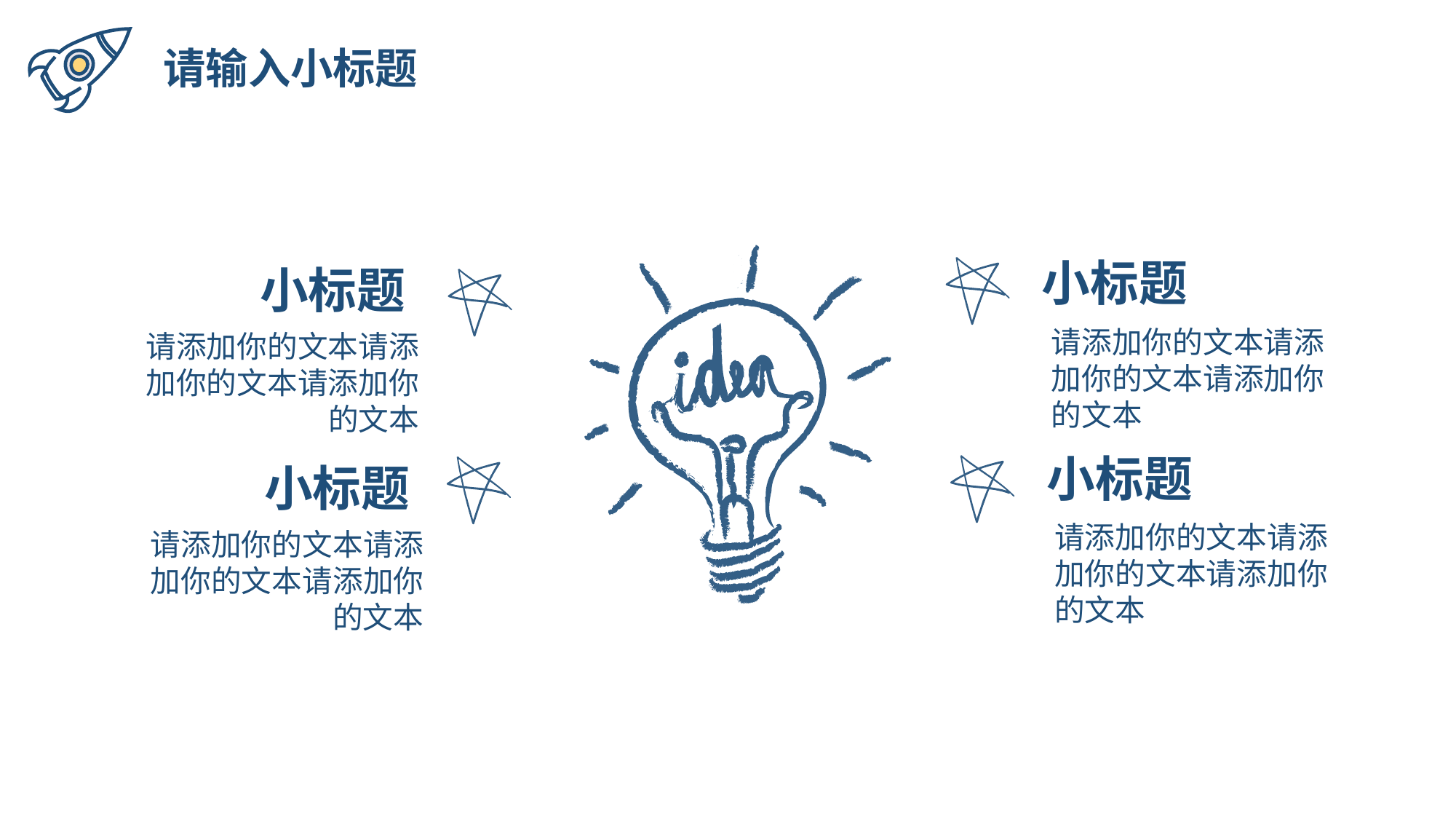

请输入小标题

小标题

小标题

请添加你的文本请添加你的文本请添加你的文本
请添加你的文本请添加你的文本请添加你的文本
小标题

小标题
请添加你的文本请添加你的文本请添加你的文本
请添加你的文本请添加你的文本请添加你的文本